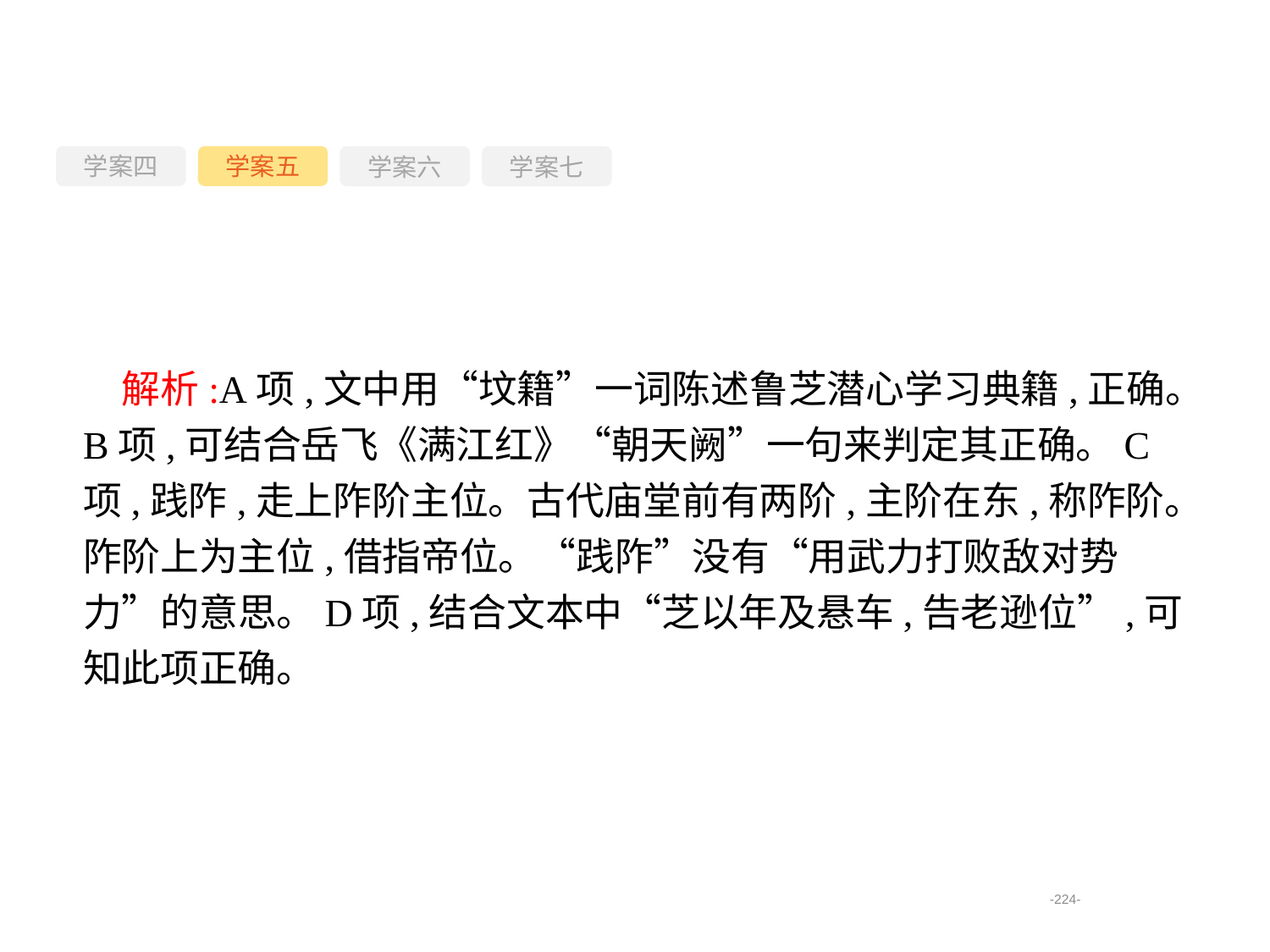

学案四
学案六
学案七
学案五
　解析:A项,文中用“坟籍”一词陈述鲁芝潜心学习典籍,正确。B项,可结合岳飞《满江红》“朝天阙”一句来判定其正确。C项,践阼,走上阼阶主位。古代庙堂前有两阶,主阶在东,称阼阶。阼阶上为主位,借指帝位。“践阼”没有“用武力打败敌对势力”的意思。D项,结合文本中“芝以年及悬车,告老逊位”,可知此项正确。
-224-